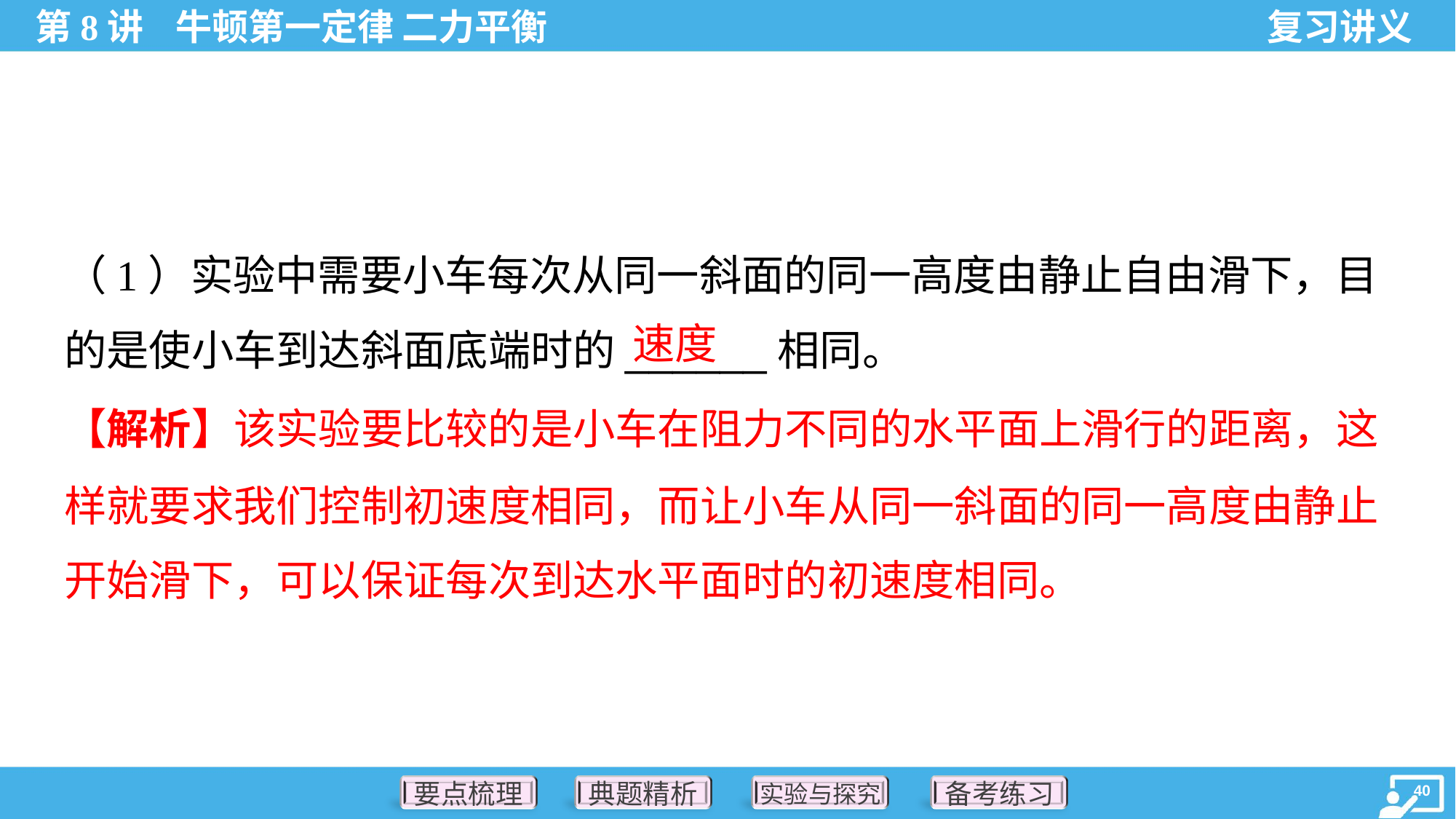

（1）实验中需要小车每次从同一斜面的同一高度由静止自由滑下，目
的是使小车到达斜面底端时的______相同。
速度
【解析】该实验要比较的是小车在阻力不同的水平面上滑行的距离，这
样就要求我们控制初速度相同，而让小车从同一斜面的同一高度由静止
开始滑下，可以保证每次到达水平面时的初速度相同。